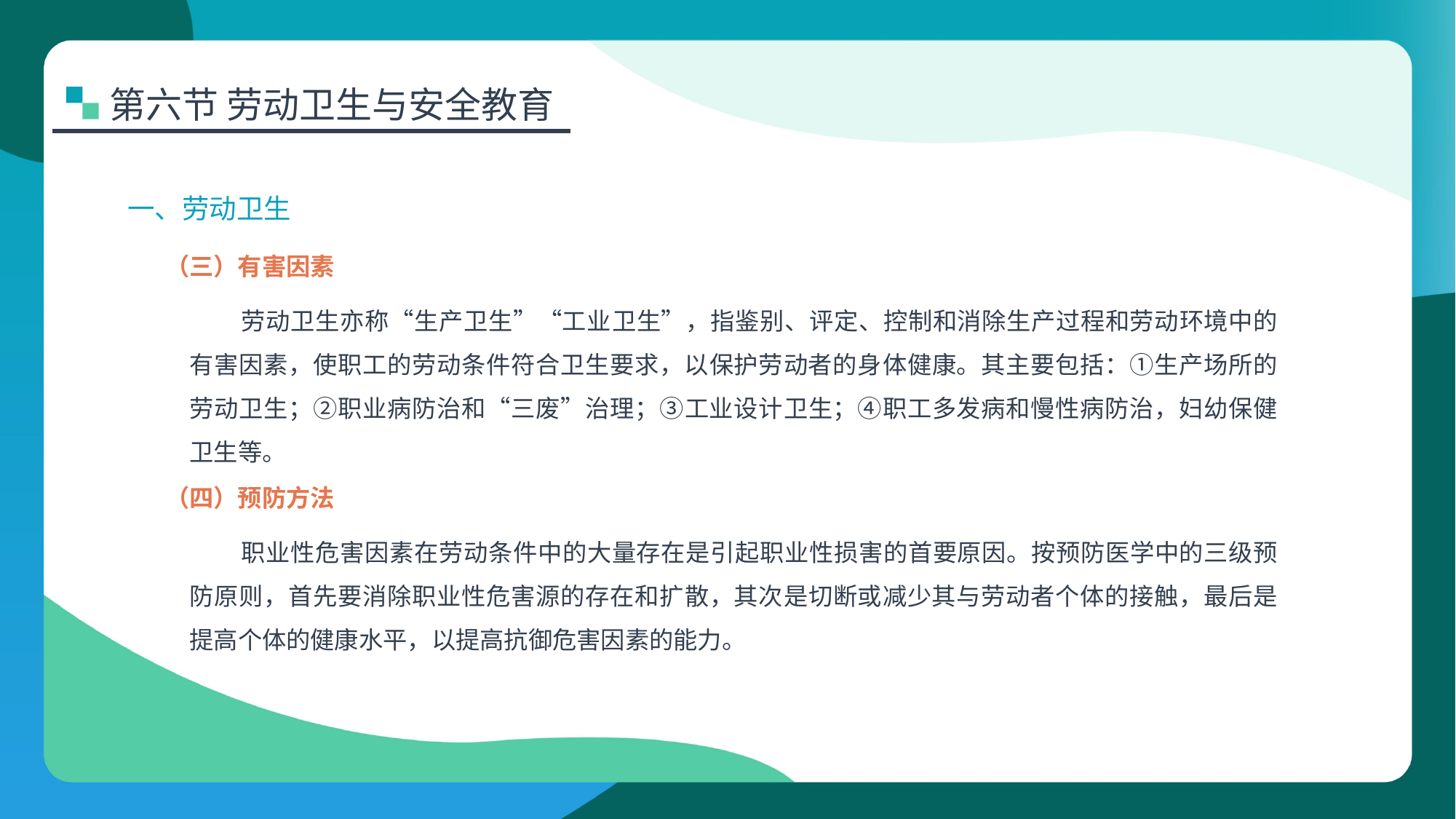

第六节 劳动卫生与安全教育

一、劳动卫生
（三）有害因素
劳动卫生亦称“生产卫生”“工业卫生”，指鉴别、评定、控制和消除生产过程和劳动环境中的有害因素，使职工的劳动条件符合卫生要求，以保护劳动者的身体健康。其主要包括：①生产场所的劳动卫生；②职业病防治和“三废”治理；③工业设计卫生；④职工多发病和慢性病防治，妇幼保健卫生等。
（四）预防方法
职业性危害因素在劳动条件中的大量存在是引起职业性损害的首要原因。按预防医学中的三级预防原则，首先要消除职业性危害源的存在和扩散，其次是切断或减少其与劳动者个体的接触，最后是提高个体的健康水平，以提高抗御危害因素的能力。